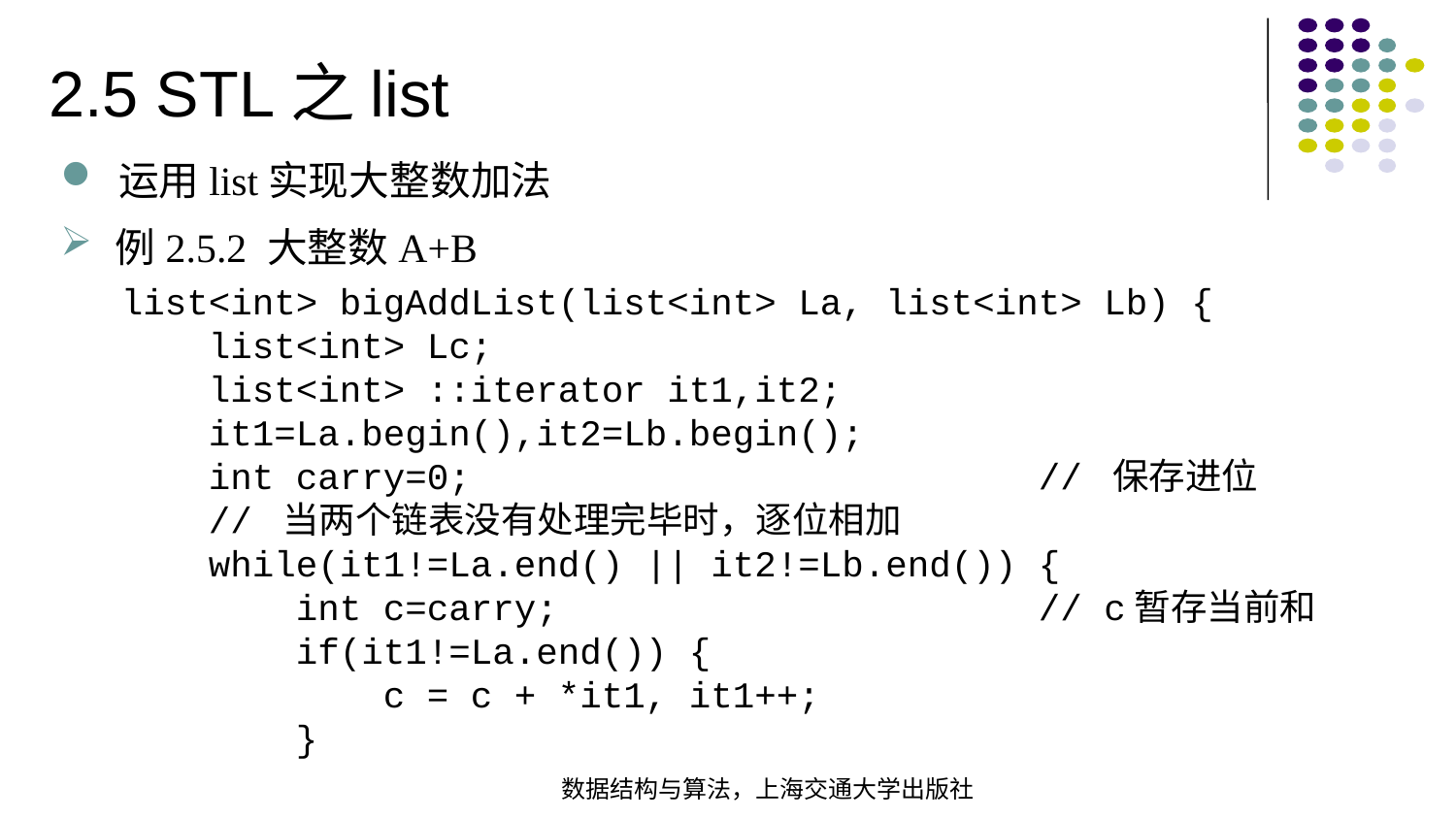

2.5 STL之list
运用list实现大整数加法
例2.5.2 大整数A+B
list<int> bigAddList(list<int> La, list<int> Lb) {    list<int> Lc;    list<int> ::iterator it1,it2;    it1=La.begin(),it2=Lb.begin();    int carry=0;                          // 保存进位    // 当两个链表没有处理完毕时，逐位相加     while(it1!=La.end() || it2!=Lb.end()) {        int c=carry;        		  // c暂存当前和         if(it1!=La.end()) {             c = c + *it1, it1++;        }